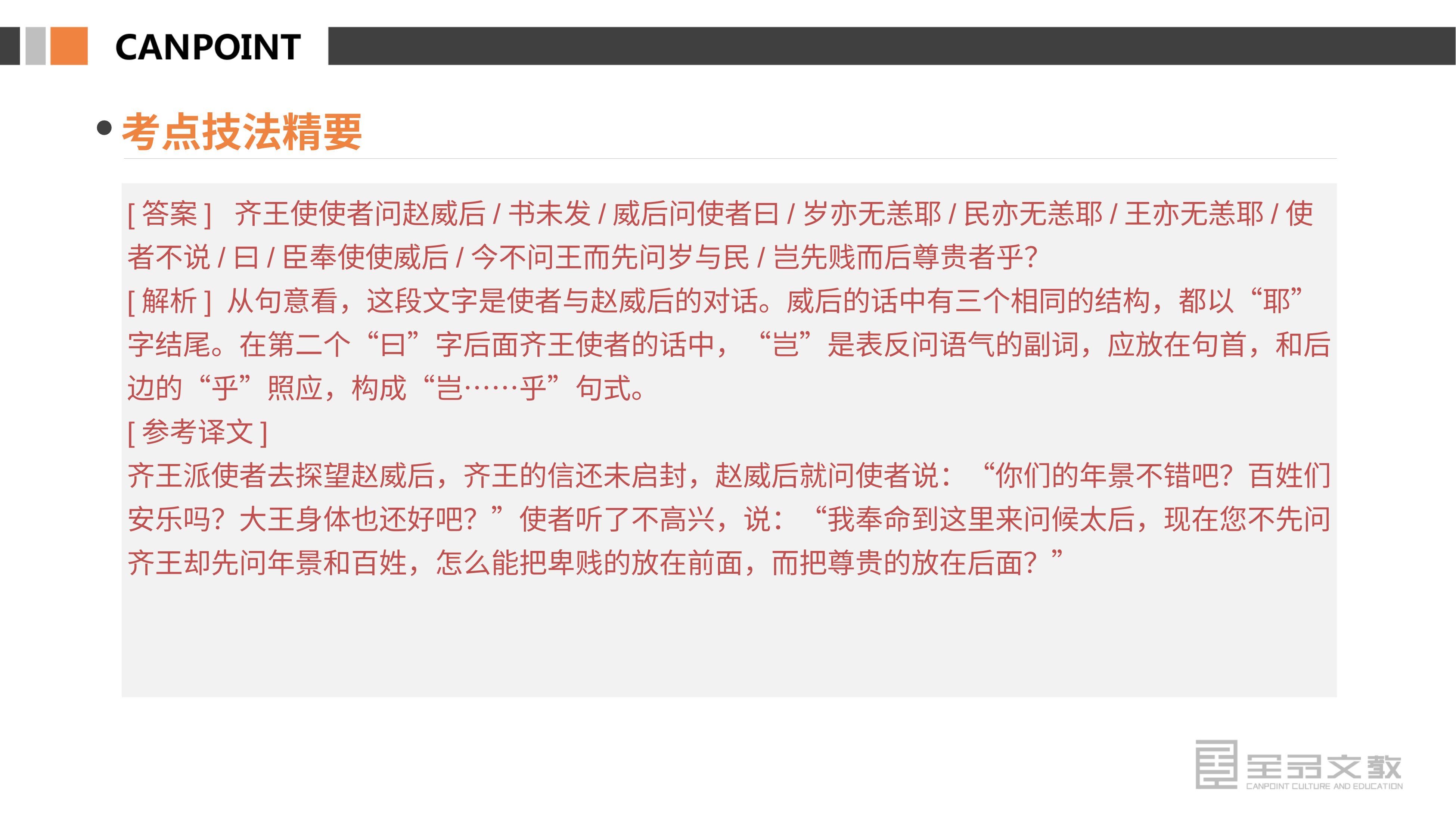

考点技法精要

[答案]  齐王使使者问赵威后/书未发/威后问使者曰/岁亦无恙耶/民亦无恙耶/王亦无恙耶/使者不说/曰/臣奉使使威后/今不问王而先问岁与民/岂先贱而后尊贵者乎？
[解析] 从句意看，这段文字是使者与赵威后的对话。威后的话中有三个相同的结构，都以“耶”字结尾。在第二个“曰”字后面齐王使者的话中，“岂”是表反问语气的副词，应放在句首，和后边的“乎”照应，构成“岂……乎”句式。
[参考译文]
齐王派使者去探望赵威后，齐王的信还未启封，赵威后就问使者说：“你们的年景不错吧？百姓们安乐吗？大王身体也还好吧？”使者听了不高兴，说：“我奉命到这里来问候太后，现在您不先问齐王却先问年景和百姓，怎么能把卑贱的放在前面，而把尊贵的放在后面？”